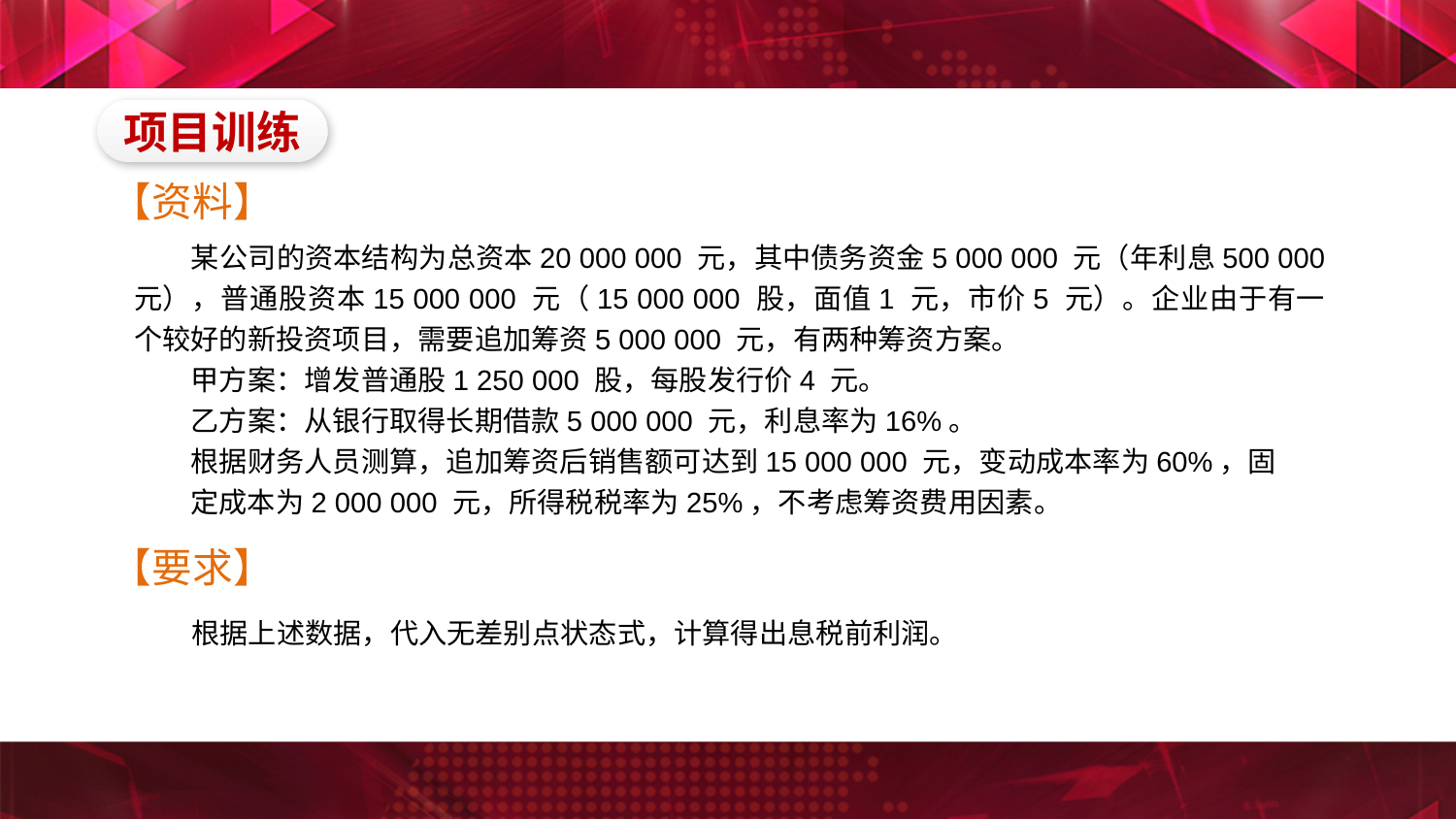

项目训练
【资料】
　　某公司的资本结构为总资本20 000 000 元，其中债务资金5 000 000 元（年利息500 000 元），普通股资本15 000 000 元（15 000 000 股，面值1 元，市价5 元）。企业由于有一个较好的新投资项目，需要追加筹资5 000 000 元，有两种筹资方案。
　　甲方案：增发普通股1 250 000 股，每股发行价4 元。
　　乙方案：从银行取得长期借款5 000 000 元，利息率为16%。
　　根据财务人员测算，追加筹资后销售额可达到15 000 000 元，变动成本率为60%，固
　　定成本为2 000 000 元，所得税税率为25%，不考虑筹资费用因素。
【要求】
　　根据上述数据，代入无差别点状态式，计算得出息税前利润。